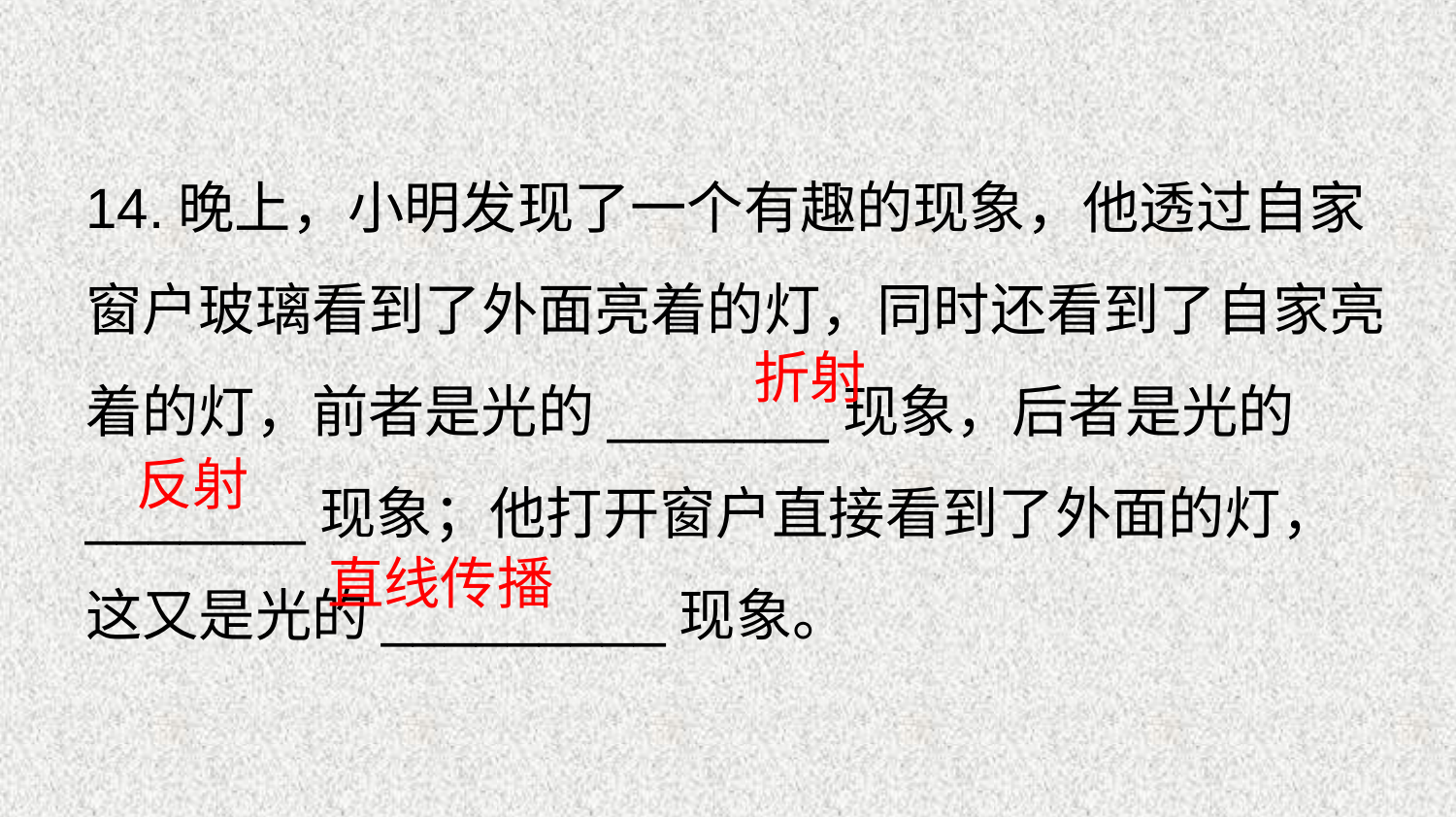

14.晚上，小明发现了一个有趣的现象，他透过自家窗户玻璃看到了外面亮着的灯，同时还看到了自家亮着的灯，前者是光的_______现象，后者是光的_______现象；他打开窗户直接看到了外面的灯，这又是光的_________现象。
折射
反射
直线传播